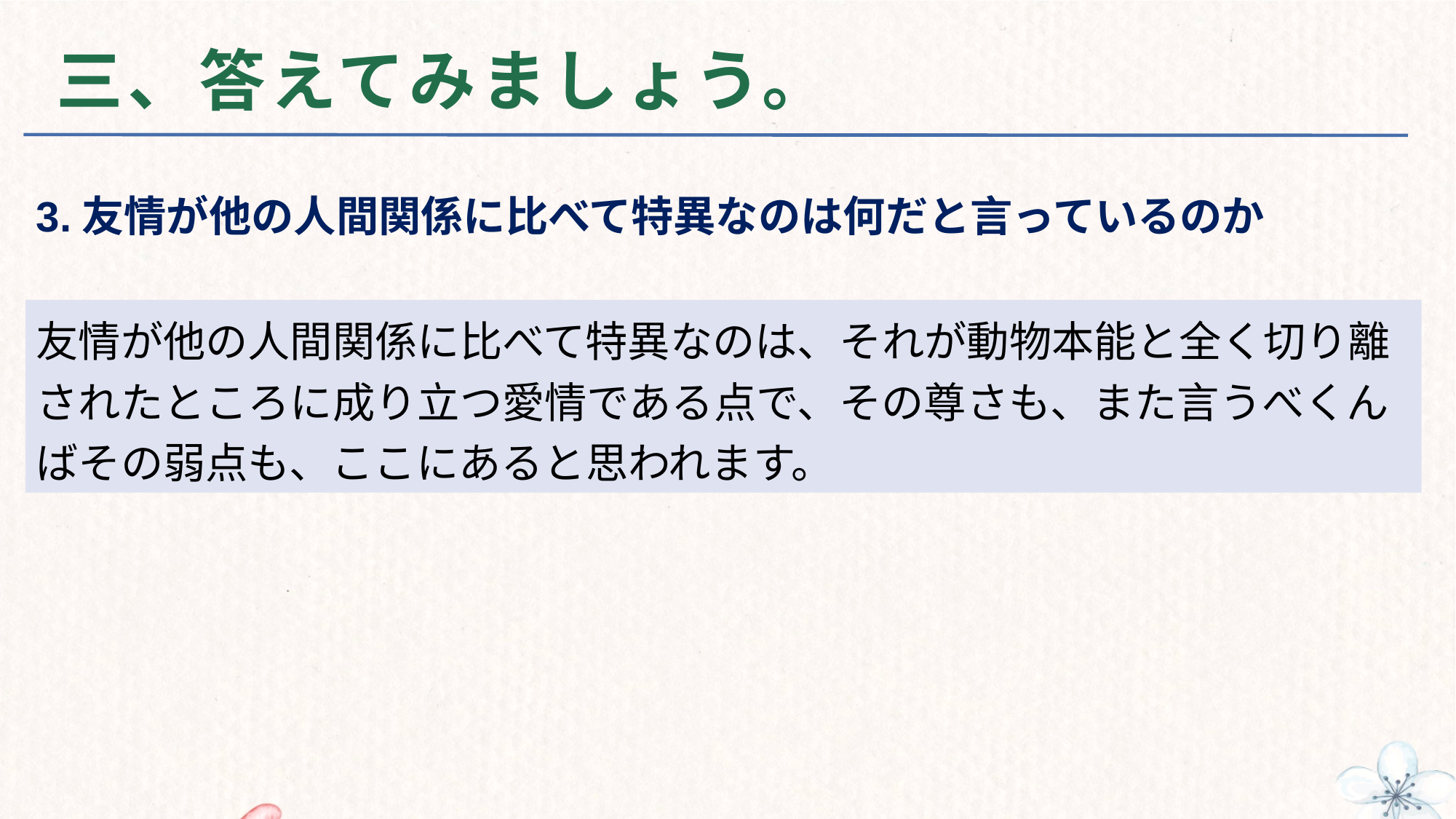

# 三、答えてみましょう。
3.友情が他の人間関係に比べて特異なのは何だと言っているのか
友情が他の人間関係に比べて特異なのは、それが動物本能と全く切り離されたところに成り立つ愛情である点で、その尊さも、また言うべくんばその弱点も、ここにあると思われます。